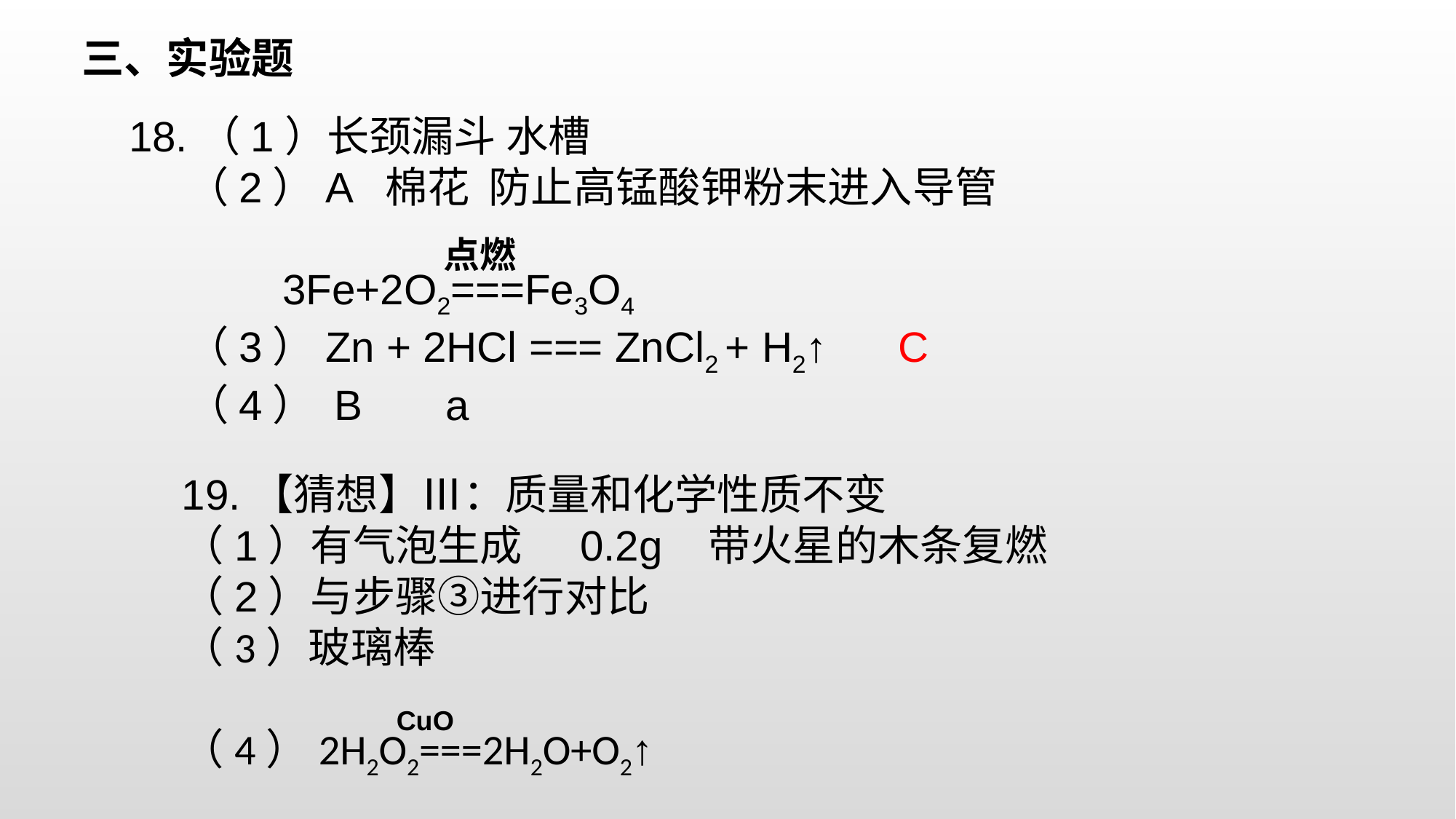

三、实验题
18.（1）长颈漏斗 水槽
     （2）A  棉花  防止高锰酸钾粉末进入导管

             3Fe+2O2===Fe3O4
     （3）Zn + 2HCl === ZnCl2 + H2↑      C
     （4） B       a
点燃
19.【猜想】Ⅲ：质量和化学性质不变
（1）有气泡生成     0.2g   带火星的木条复燃
（2）与步骤③进行对比
（3）玻璃棒

（4）2H2O2===2H2O+O2↑
CuO